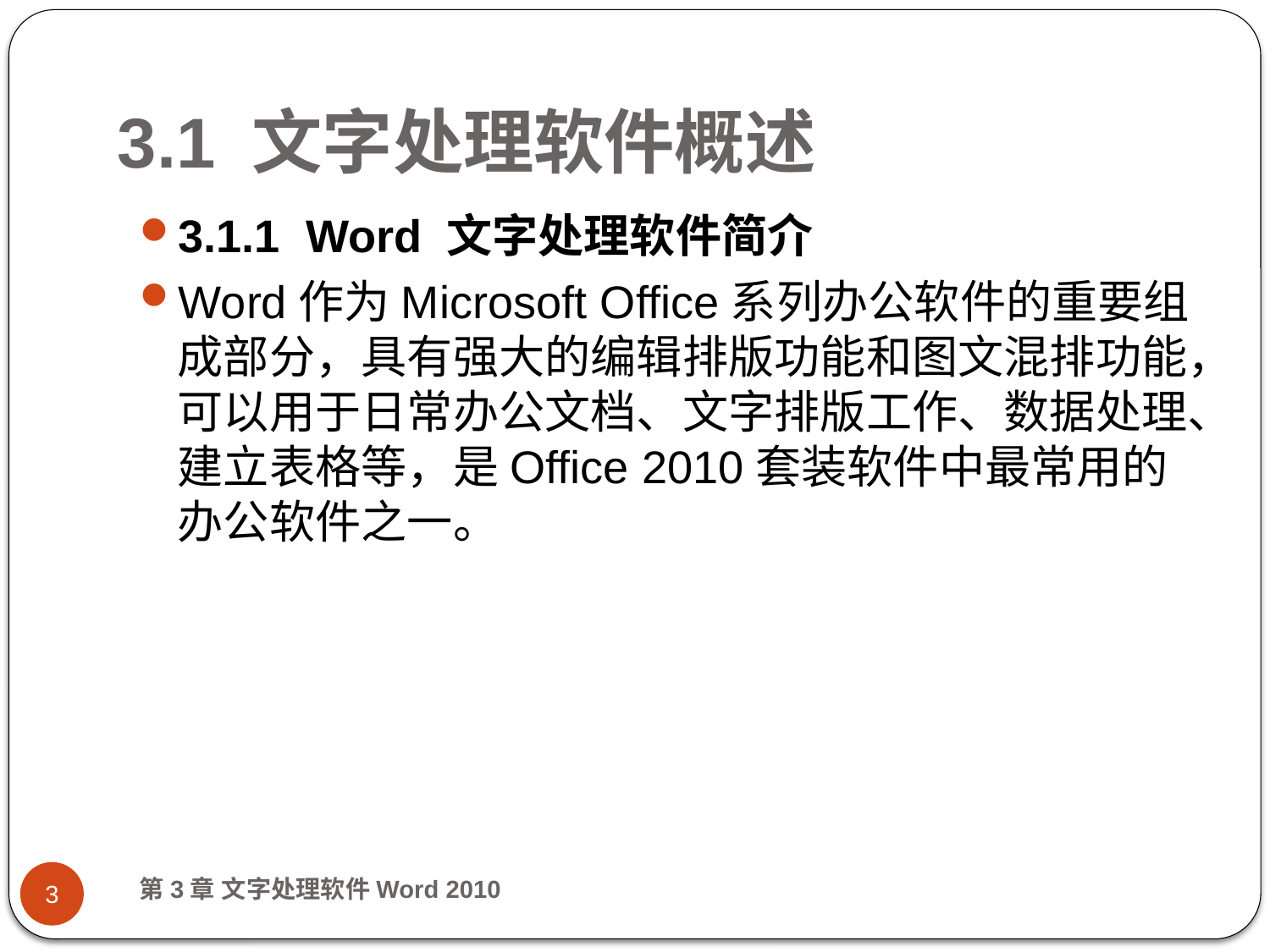

# 3.1 文字处理软件概述
3.1.1  Word 文字处理软件简介
Word作为Microsoft Office系列办公软件的重要组成部分，具有强大的编辑排版功能和图文混排功能，可以用于日常办公文档、文字排版工作、数据处理、建立表格等，是Office 2010套装软件中最常用的办公软件之一。

第3章 文字处理软件Word 2010
3